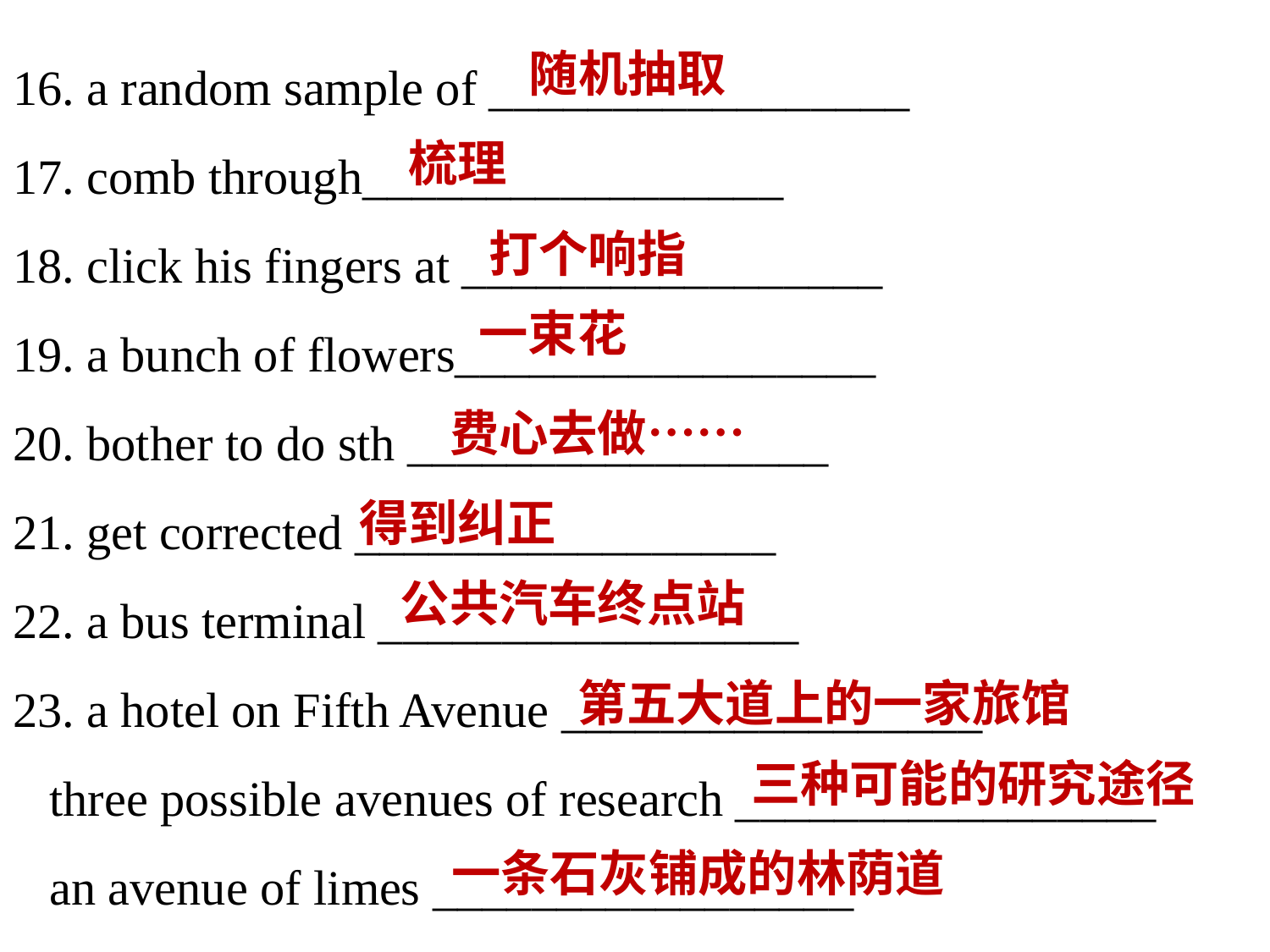

16. a random sample of _________________
17. comb through_________________
18. click his fingers at _________________
19. a bunch of flowers_________________
20. bother to do sth _________________
21. get corrected _________________
22. a bus terminal _________________
23. a hotel on Fifth Avenue _________________
   three possible avenues of research _________________
   an avenue of limes _________________

随机抽取
梳理
打个响指
一束花
费心去做……
得到纠正
公共汽车终点站
第五大道上的一家旅馆
三种可能的研究途径
一条石灰铺成的林荫道